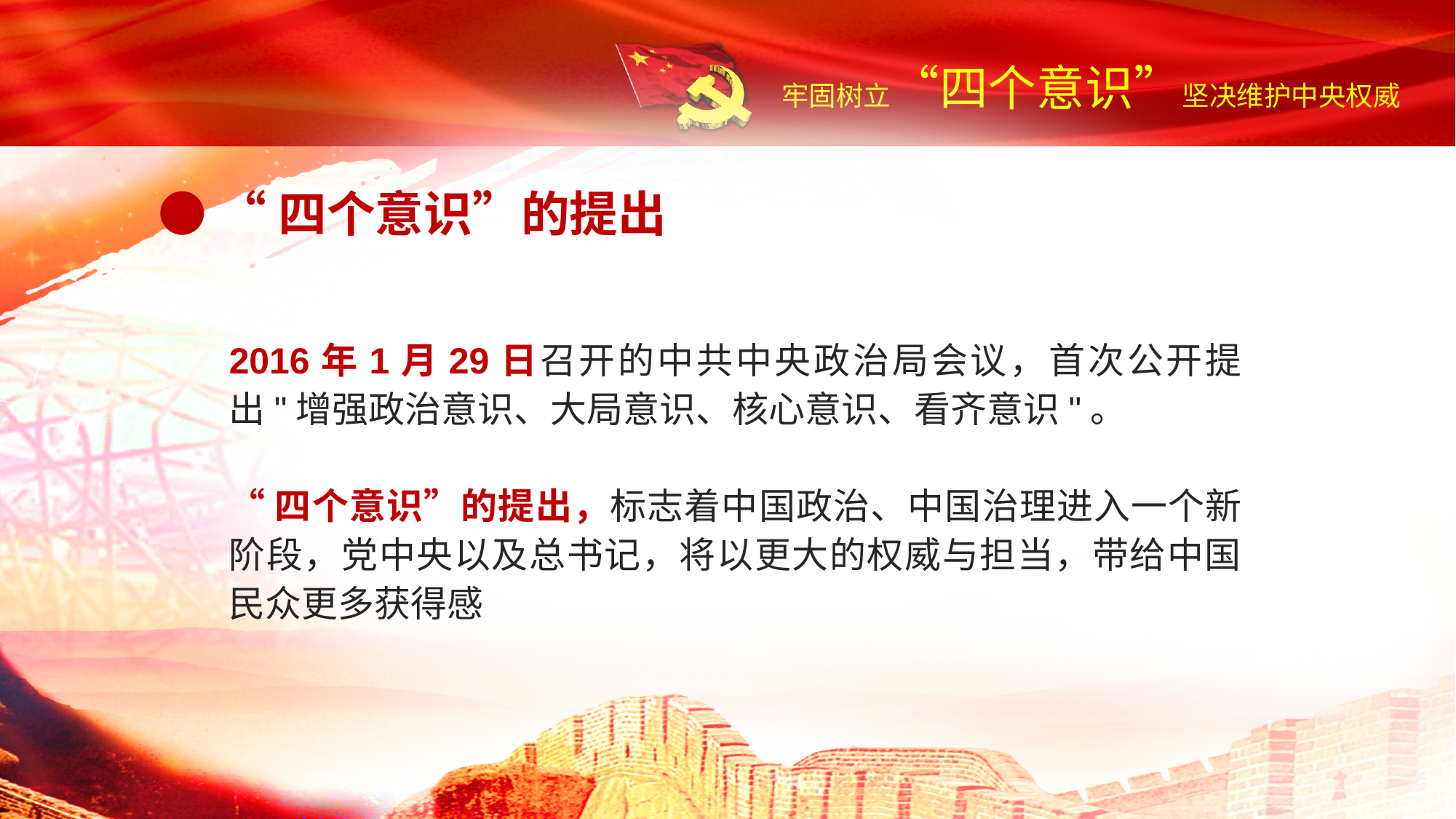

● “四个意识”的提出
2016年1月29日召开的中共中央政治局会议，首次公开提出"增强政治意识、大局意识、核心意识、看齐意识"。

“四个意识”的提出，标志着中国政治、中国治理进入一个新阶段，党中央以及总书记，将以更大的权威与担当，带给中国民众更多获得感